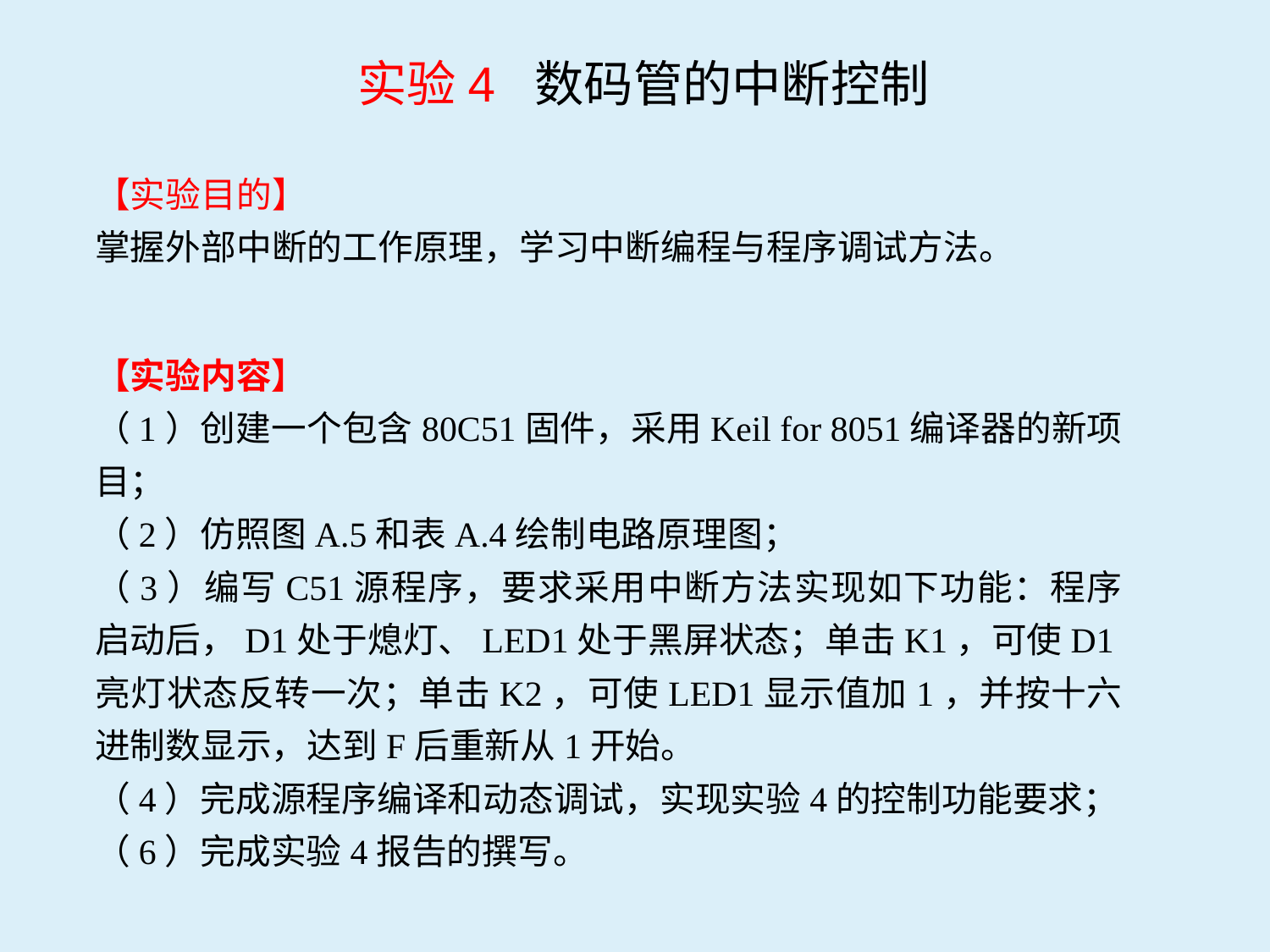

实验4  数码管的中断控制
【实验目的】
掌握外部中断的工作原理，学习中断编程与程序调试方法。
【实验内容】
（1）创建一个包含80C51固件，采用Keil for 8051编译器的新项目；
（2）仿照图A.5和表A.4绘制电路原理图；
（3）编写C51源程序，要求采用中断方法实现如下功能：程序启动后，D1处于熄灯、LED1处于黑屏状态；单击K1，可使D1亮灯状态反转一次；单击K2，可使LED1显示值加1，并按十六进制数显示，达到F后重新从1开始。
（4）完成源程序编译和动态调试，实现实验4的控制功能要求；
（6）完成实验4报告的撰写。